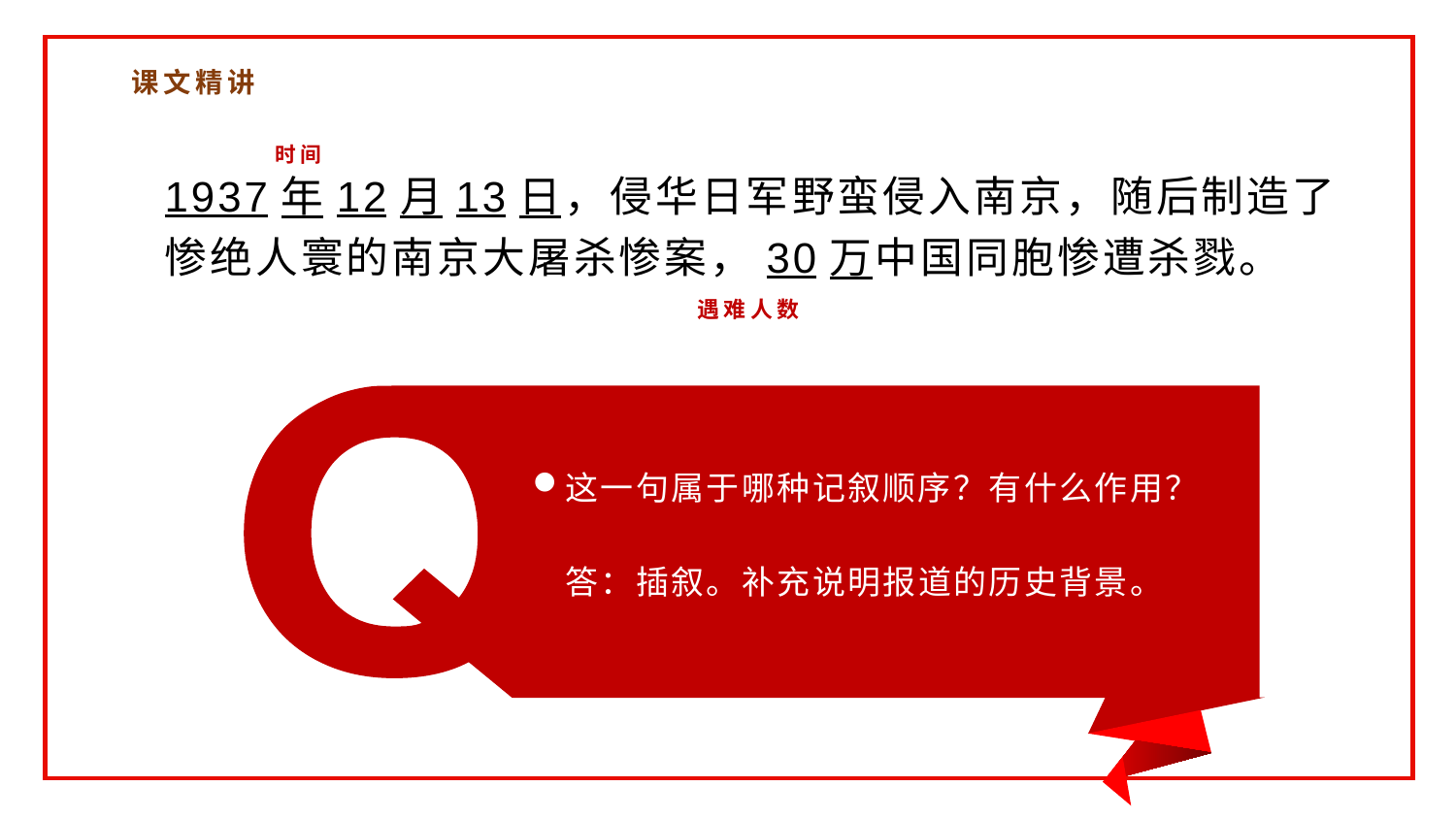

课文精讲
时间
1937年12月13日，侵华日军野蛮侵入南京，随后制造了惨绝人寰的南京大屠杀惨案，30万中国同胞惨遭杀戮。
遇难人数

这一句属于哪种记叙顺序？有什么作用？

答：插叙。补充说明报道的历史背景。